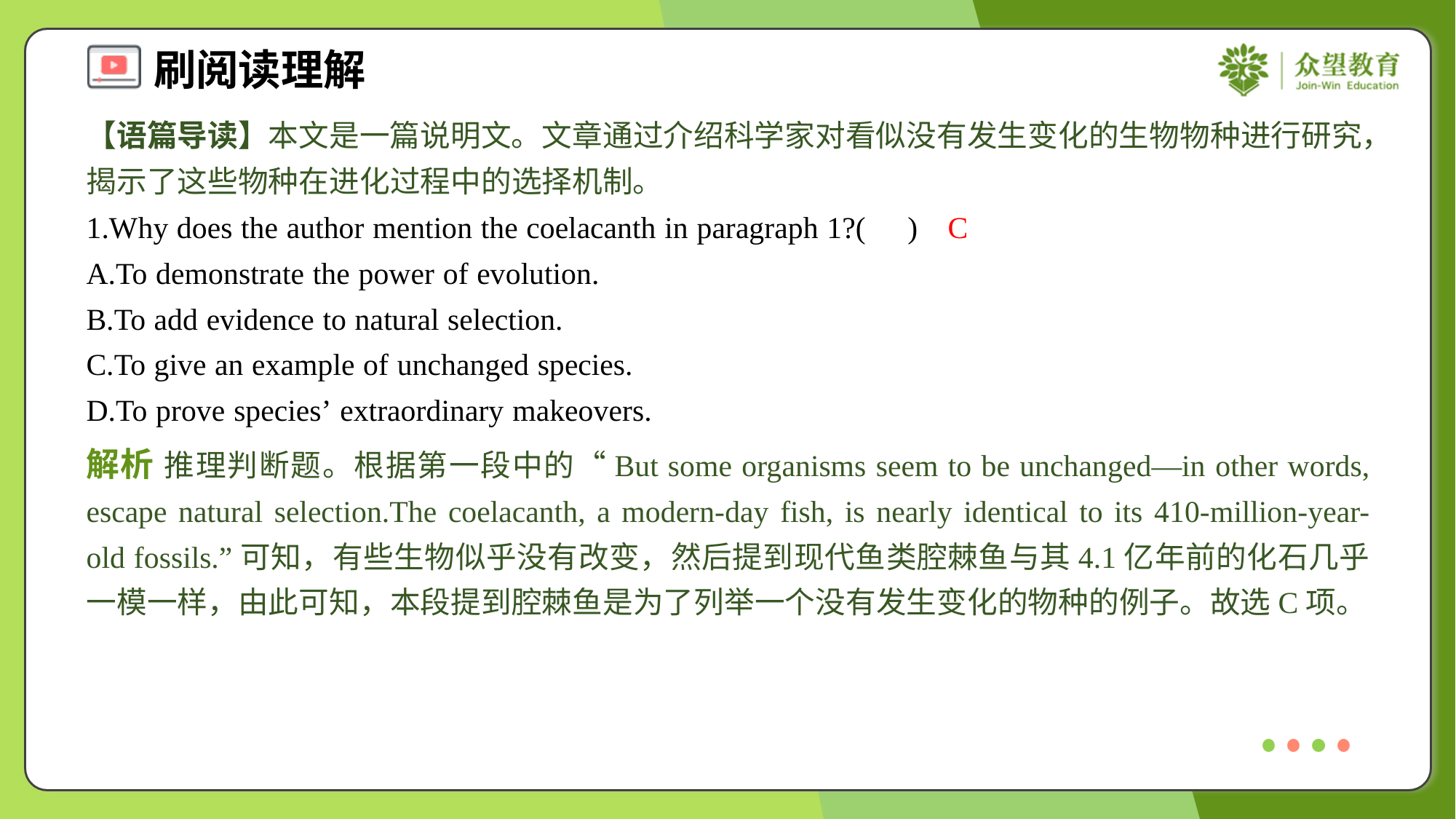

【语篇导读】本文是一篇说明文。文章通过介绍科学家对看似没有发生变化的生物物种进行研究，揭示了这些物种在进化过程中的选择机制。
1.Why does the author mention the coelacanth in paragraph 1?(     )
C
A.To demonstrate the power of evolution.
B.To add evidence to natural selection.
C.To give an example of unchanged species.
D.To prove species’ extraordinary makeovers.
解析 推理判断题。根据第一段中的“But some organisms seem to be unchanged—in other words, escape natural selection.The coelacanth, a modern-day fish, is nearly identical to its 410-million-year-old fossils.”可知，有些生物似乎没有改变，然后提到现代鱼类腔棘鱼与其4.1亿年前的化石几乎一模一样，由此可知，本段提到腔棘鱼是为了列举一个没有发生变化的物种的例子。故选C项。